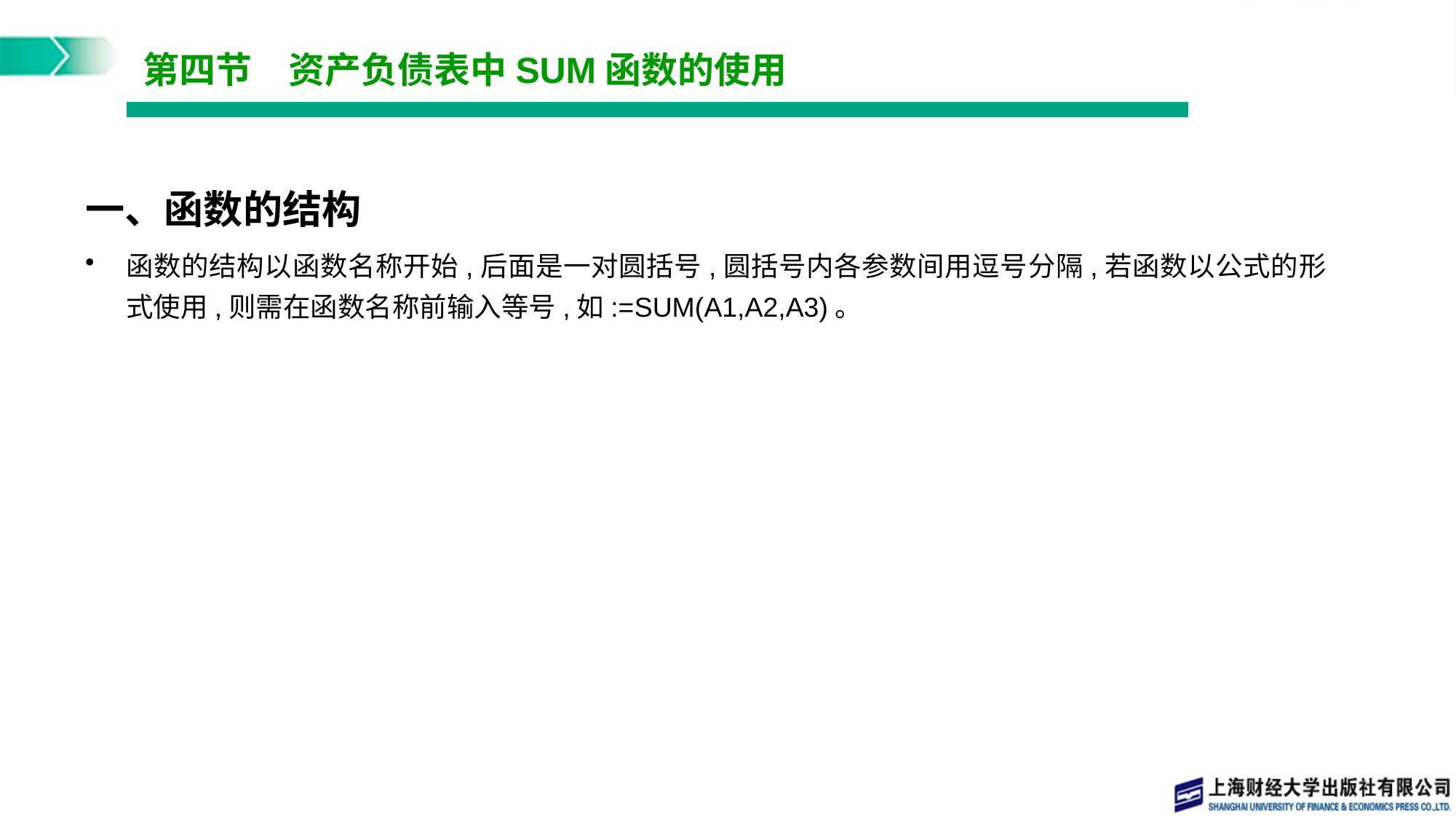

# 第四节　资产负债表中SUM函数的使用
一、函数的结构
函数的结构以函数名称开始,后面是一对圆括号,圆括号内各参数间用逗号分隔,若函数以公式的形式使用,则需在函数名称前输入等号,如:=SUM(A1,A2,A3)。